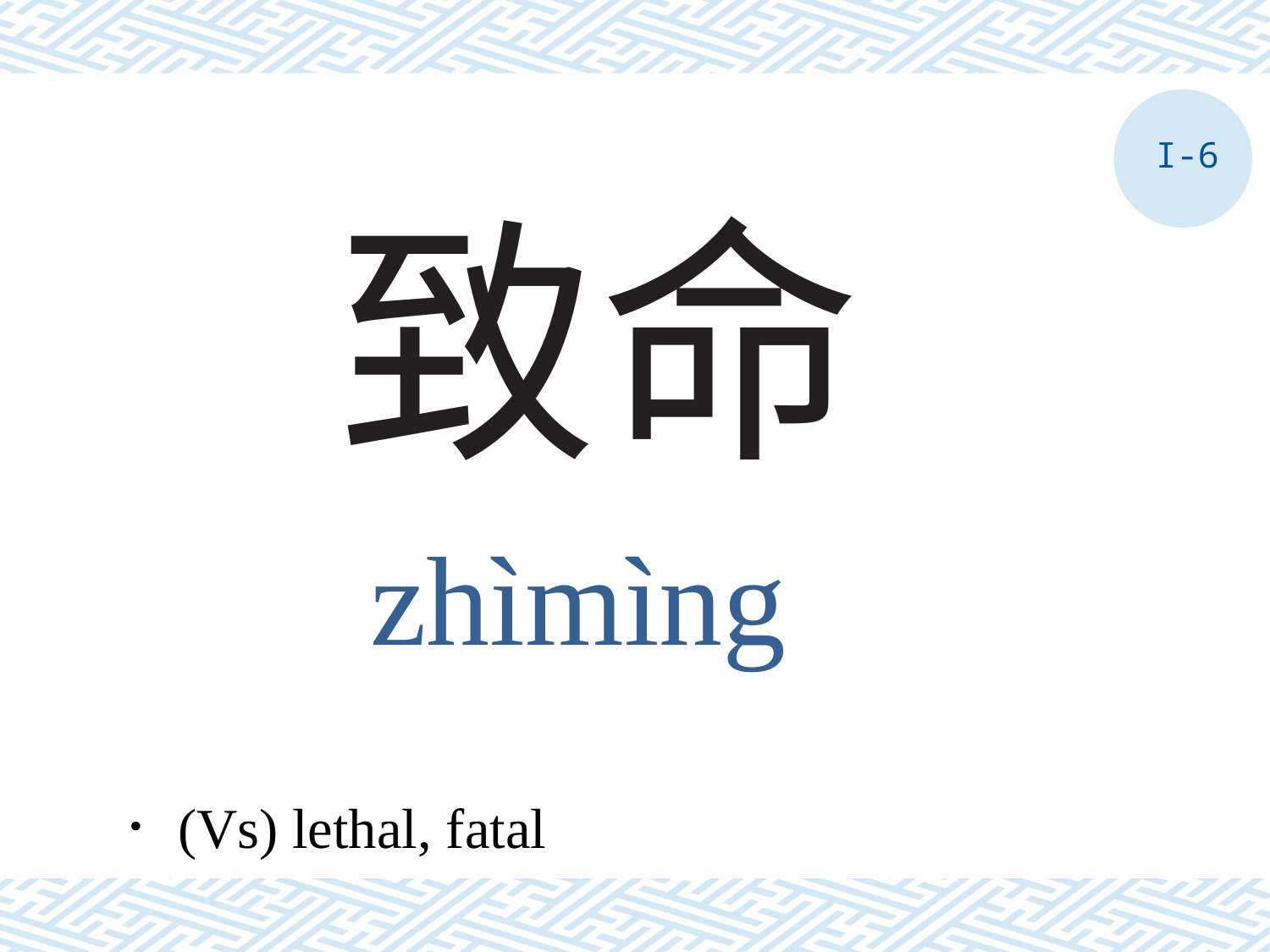

I-6

# 致命
zhìmìng
．(Vs) lethal, fatal